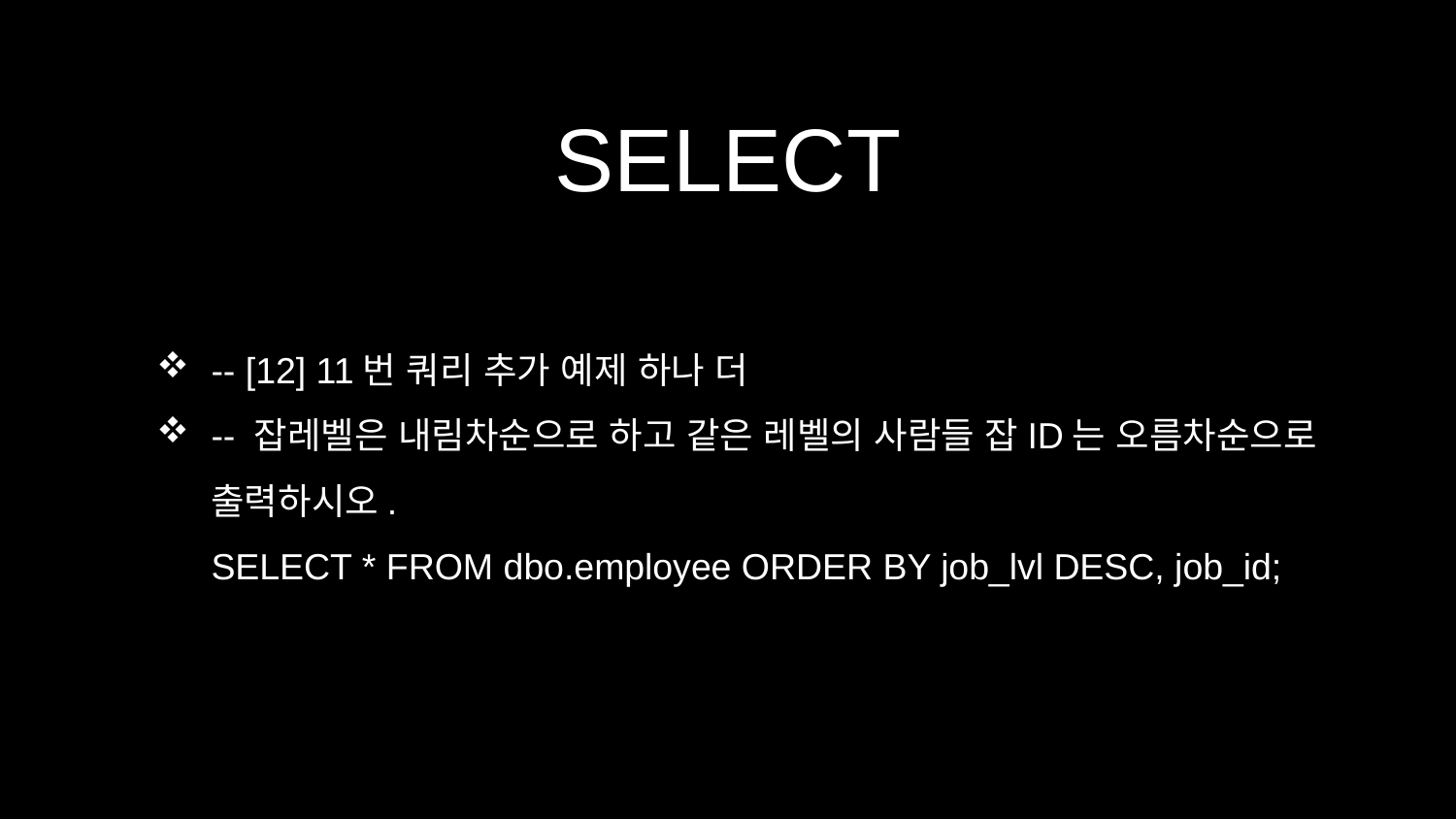

# SELECT
-- [12] 11번 쿼리 추가 예제 하나 더
-- 잡레벨은 내림차순으로 하고 같은 레벨의 사람들 잡ID는 오름차순으로 출력하시오.
SELECT * FROM dbo.employee ORDER BY job_lvl DESC, job_id;